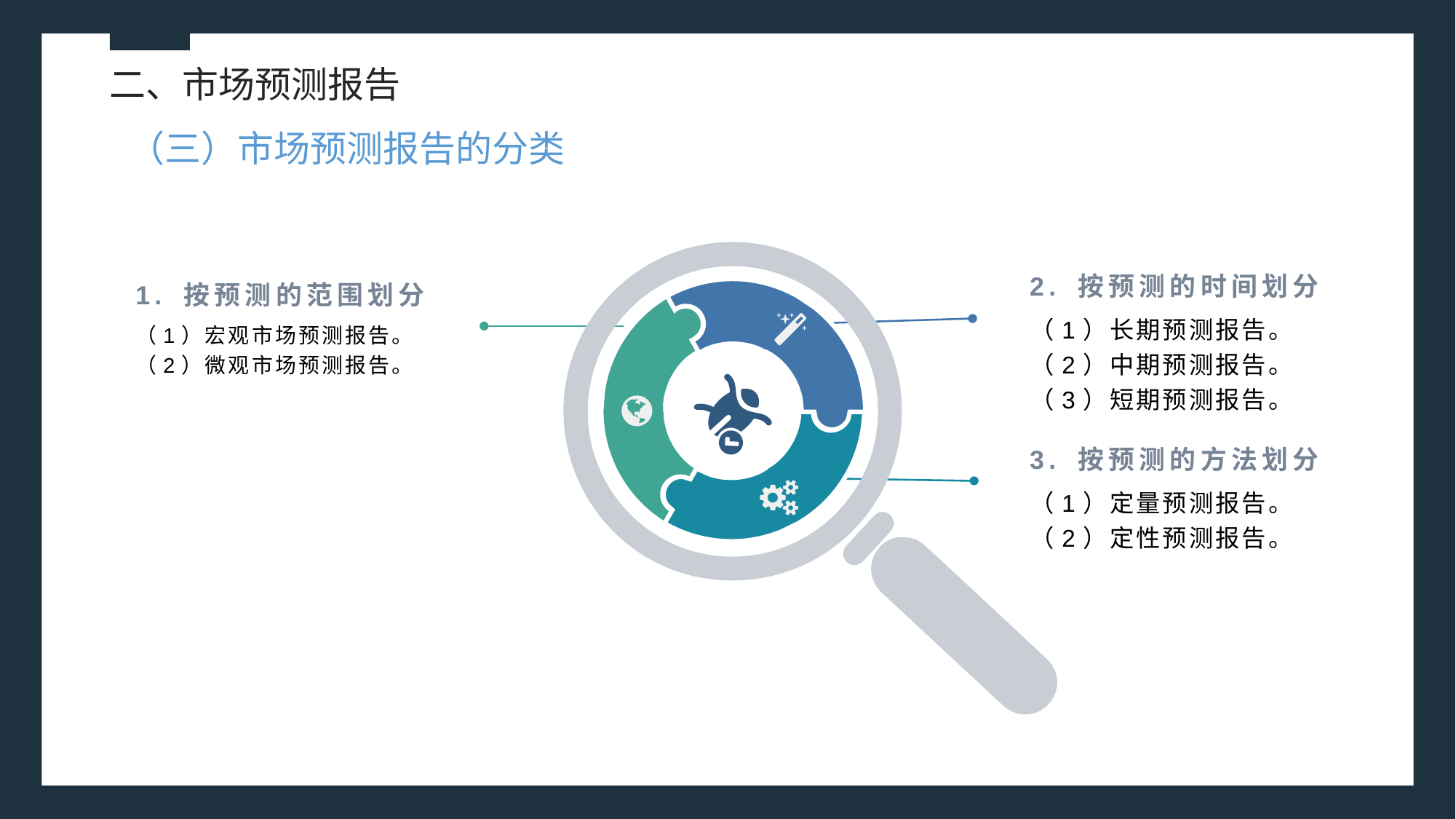

二、市场预测报告
（三）市场预测报告的分类

2. 按预测的时间划分
1. 按预测的范围划分

（1）长期预测报告。
（2）中期预测报告。
（3）短期预测报告。

（1）宏观市场预测报告。
（2）微观市场预测报告。

3. 按预测的方法划分

（1）定量预测报告。
（2）定性预测报告。